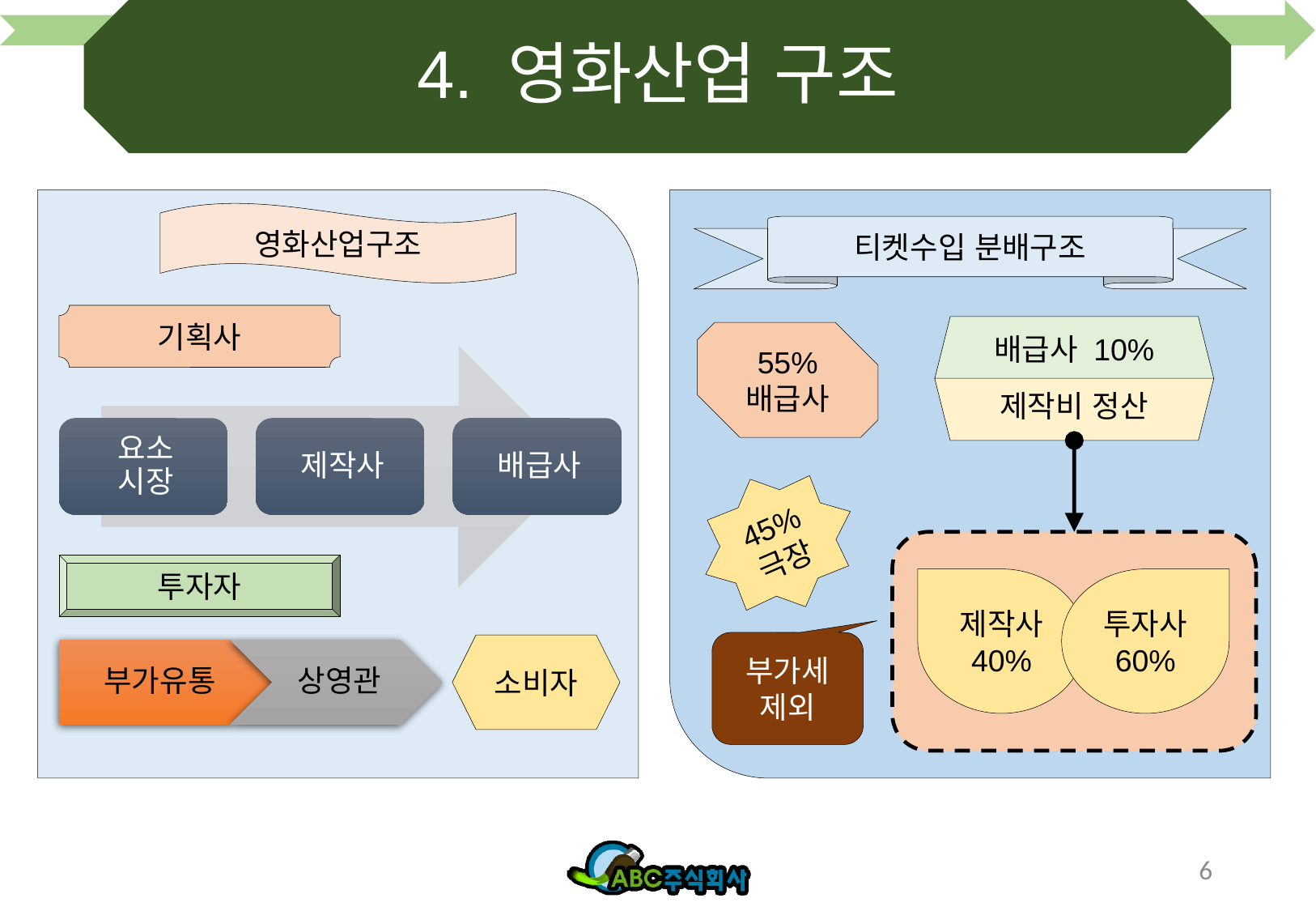

# 4. 영화산업 구조

영화산업구조
티켓수입 분배구조
기획사
배급사 10%
55%
배급사
요소
시장
제작사
배급사

제작비 정산
45%
극장

투자자
제작사 40%
투자사 60%
부가유통
상영관
부가세 제외
소비자
6